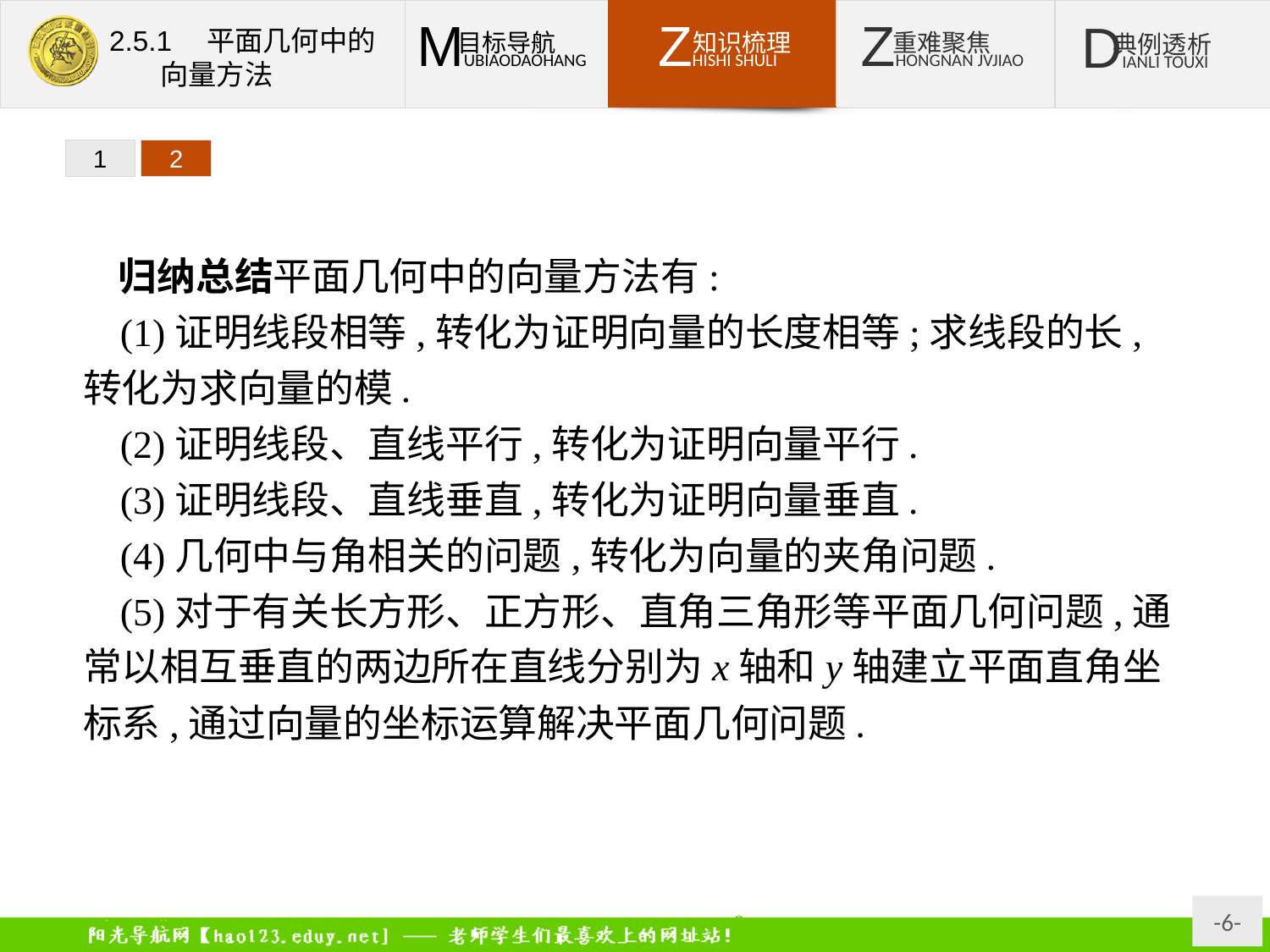

1
2
归纳总结平面几何中的向量方法有:
(1)证明线段相等,转化为证明向量的长度相等;求线段的长,转化为求向量的模.
(2)证明线段、直线平行,转化为证明向量平行.
(3)证明线段、直线垂直,转化为证明向量垂直.
(4)几何中与角相关的问题,转化为向量的夹角问题.
(5)对于有关长方形、正方形、直角三角形等平面几何问题,通常以相互垂直的两边所在直线分别为x轴和y轴建立平面直角坐标系,通过向量的坐标运算解决平面几何问题.